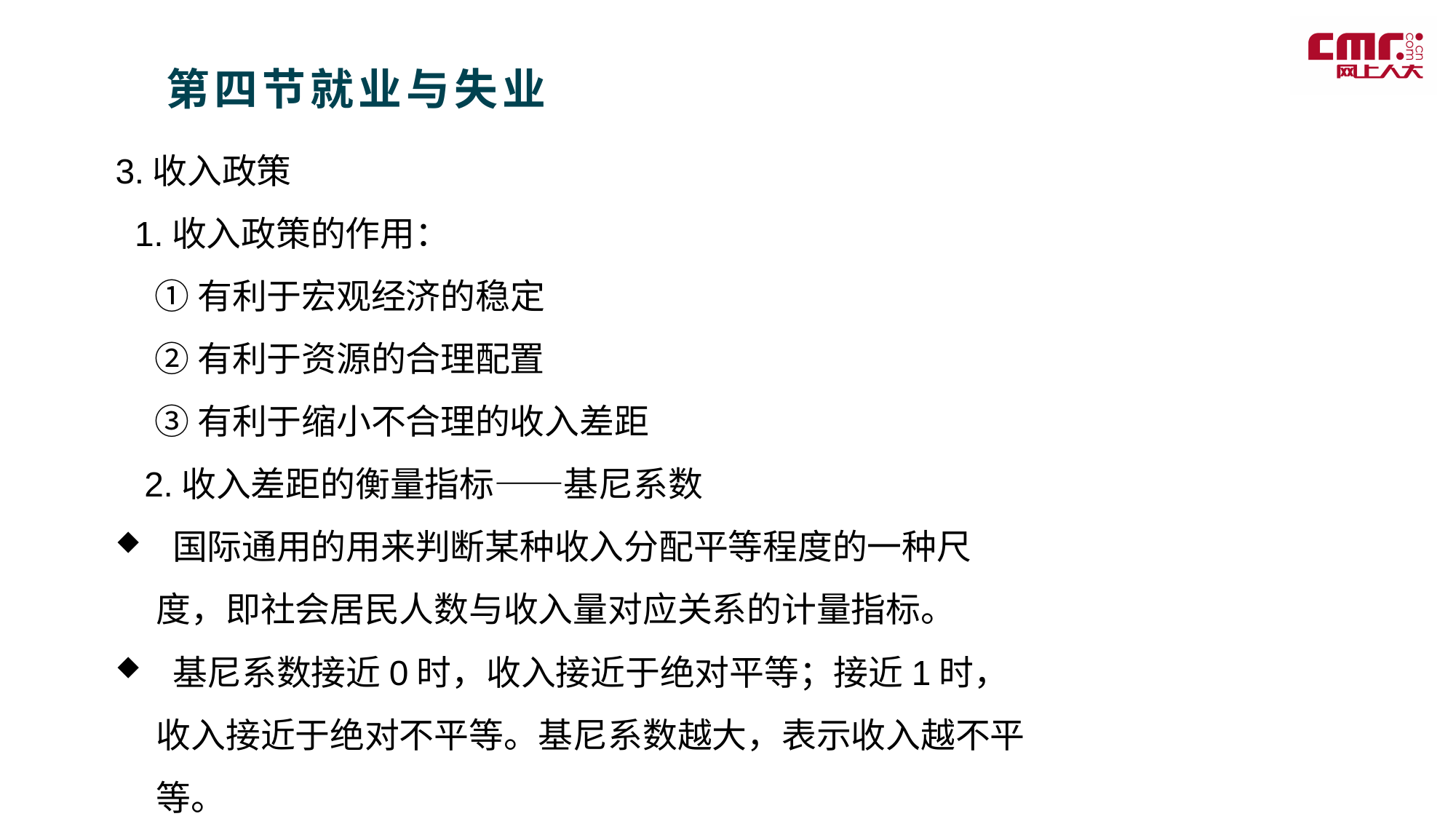

第四节就业与失业
3.收入政策
  1.收入政策的作用：
     ①有利于宏观经济的稳定
     ②有利于资源的合理配置
     ③有利于缩小不合理的收入差距
   2.收入差距的衡量指标——基尼系数
 国际通用的用来判断某种收入分配平等程度的一种尺度，即社会居民人数与收入量对应关系的计量指标。
 基尼系数接近0时，收入接近于绝对平等；接近1时，收入接近于绝对不平等。基尼系数越大，表示收入越不平等。